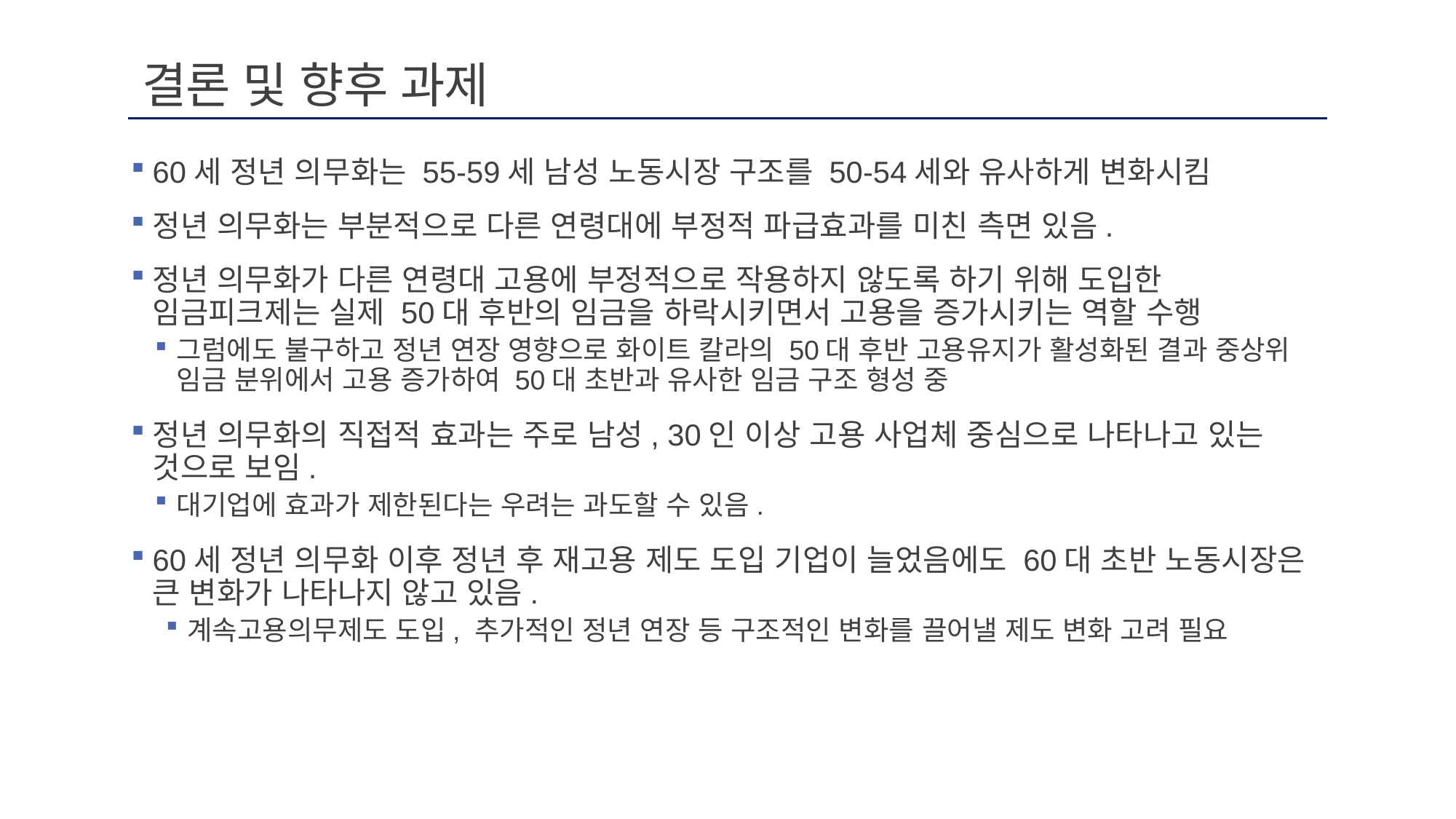

# 결론 및 향후 과제
60세 정년 의무화는 55-59세 남성 노동시장 구조를 50-54세와 유사하게 변화시킴
정년 의무화는 부분적으로 다른 연령대에 부정적 파급효과를 미친 측면 있음.
정년 의무화가 다른 연령대 고용에 부정적으로 작용하지 않도록 하기 위해 도입한 임금피크제는 실제 50대 후반의 임금을 하락시키면서 고용을 증가시키는 역할 수행
그럼에도 불구하고 정년 연장 영향으로 화이트 칼라의 50대 후반 고용유지가 활성화된 결과 중상위 임금 분위에서 고용 증가하여 50대 초반과 유사한 임금 구조 형성 중
정년 의무화의 직접적 효과는 주로 남성, 30인 이상 고용 사업체 중심으로 나타나고 있는 것으로 보임.
대기업에 효과가 제한된다는 우려는 과도할 수 있음.
60세 정년 의무화 이후 정년 후 재고용 제도 도입 기업이 늘었음에도 60대 초반 노동시장은 큰 변화가 나타나지 않고 있음.
계속고용의무제도 도입, 추가적인 정년 연장 등 구조적인 변화를 끌어낼 제도 변화 고려 필요